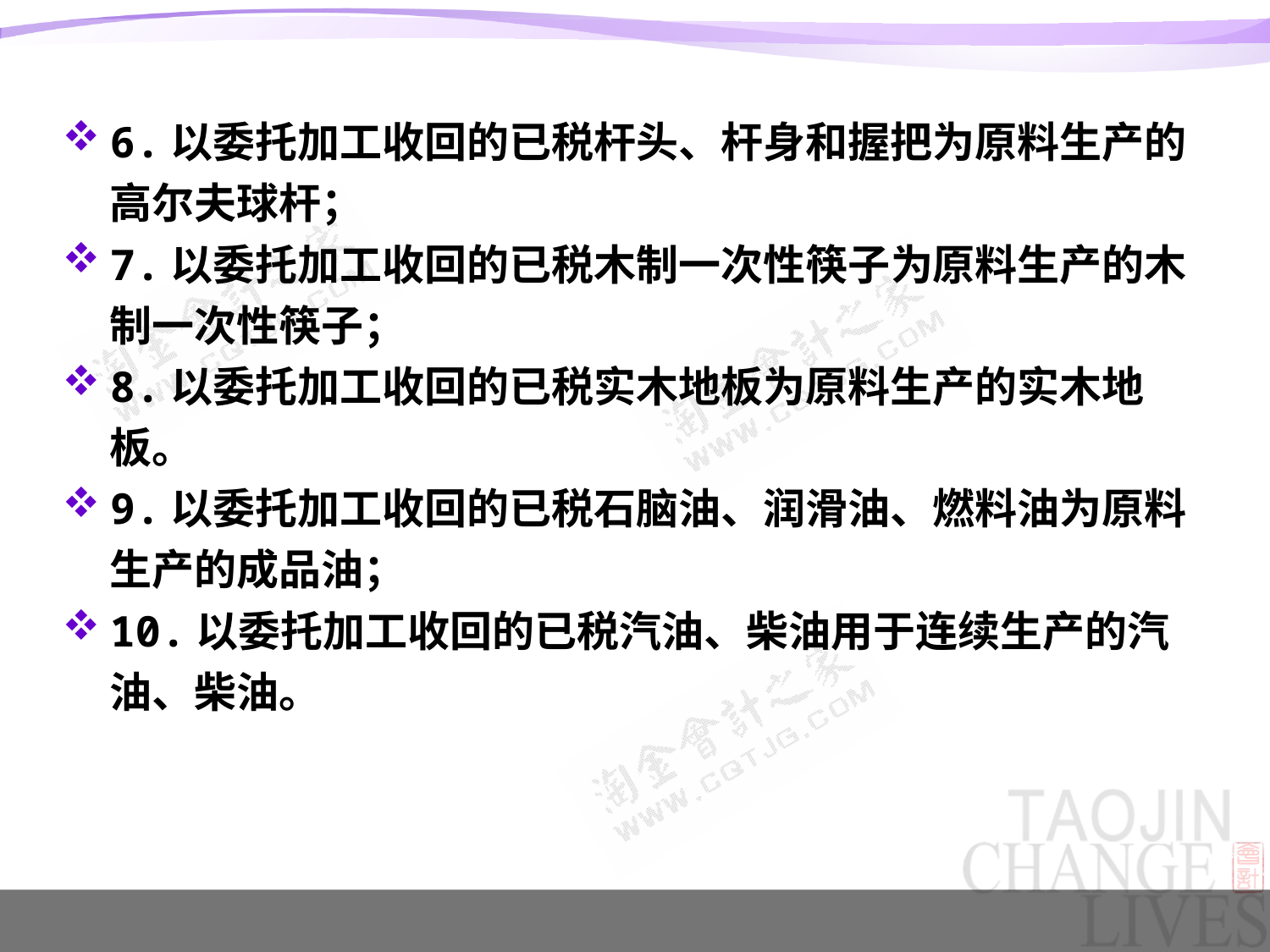

6.以委托加工收回的已税杆头、杆身和握把为原料生产的高尔夫球杆；
7.以委托加工收回的已税木制一次性筷子为原料生产的木制一次性筷子；
8.以委托加工收回的已税实木地板为原料生产的实木地板。
9.以委托加工收回的已税石脑油、润滑油、燃料油为原料生产的成品油；
10.以委托加工收回的已税汽油、柴油用于连续生产的汽油、柴油。